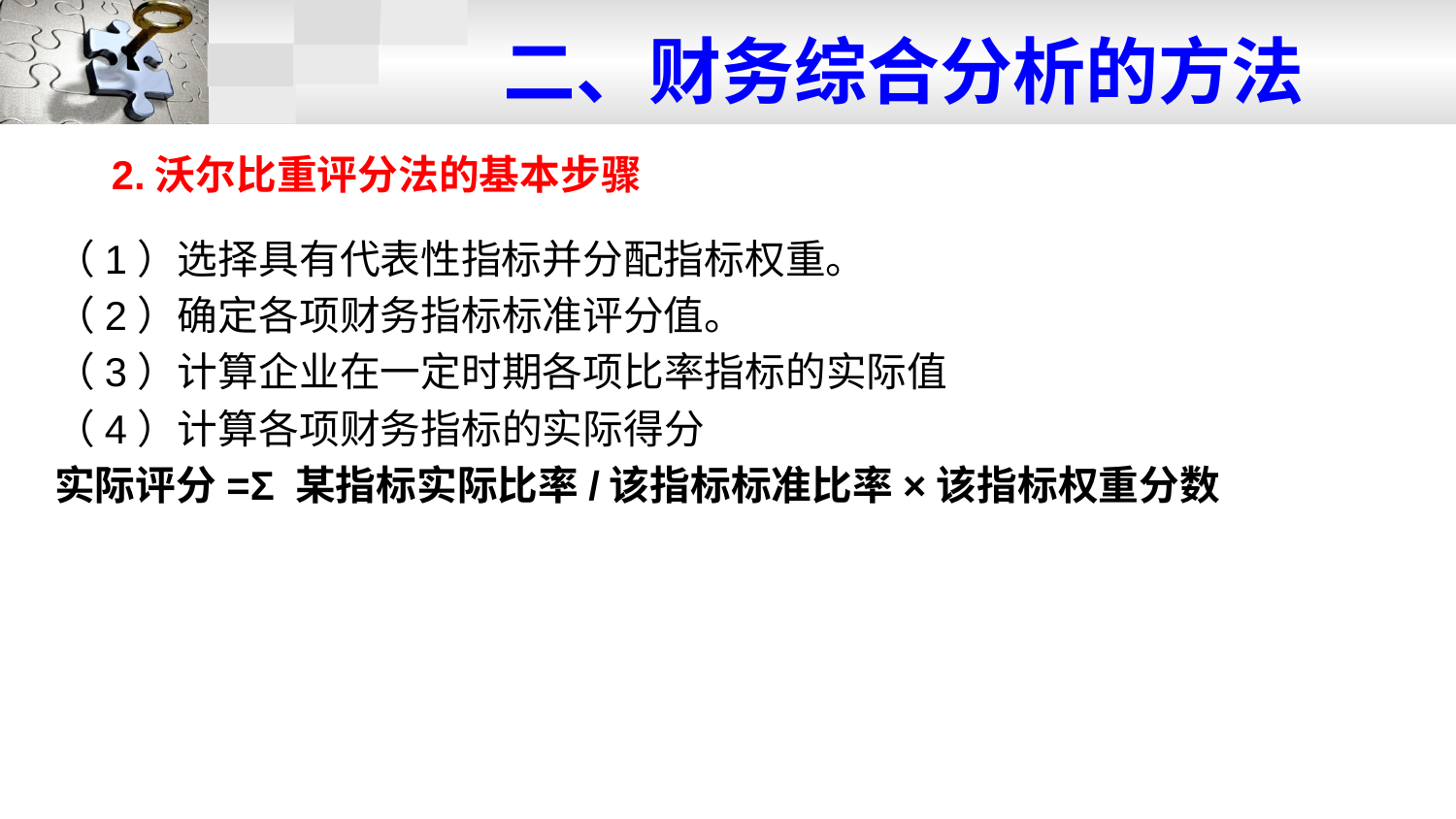

# 二、财务综合分析的方法
2.沃尔比重评分法的基本步骤
（1）选择具有代表性指标并分配指标权重。
（2）确定各项财务指标标准评分值。
（3）计算企业在一定时期各项比率指标的实际值
（4）计算各项财务指标的实际得分
实际评分=Σ 某指标实际比率/该指标标准比率×该指标权重分数